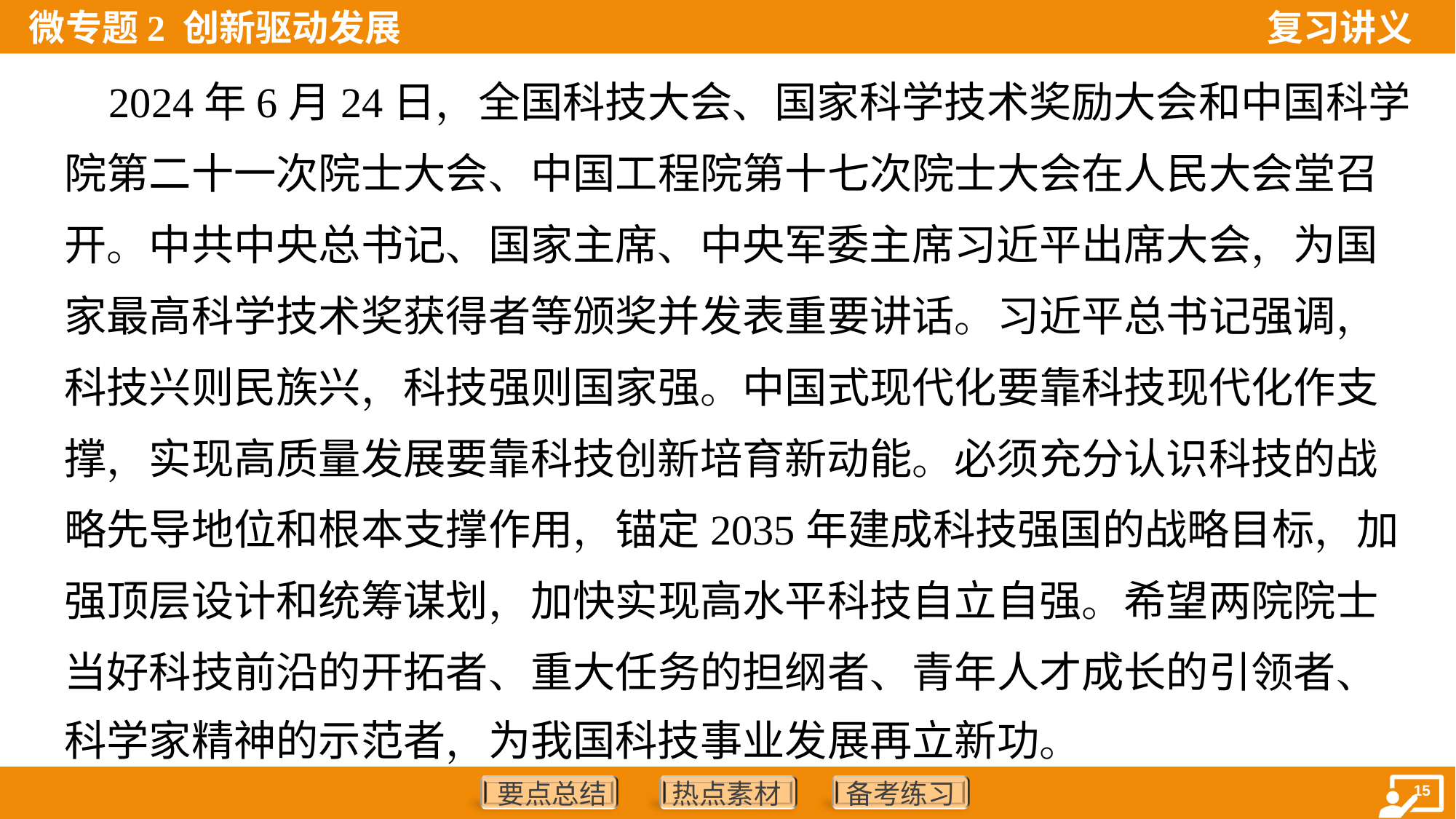

2024年6月24日，全国科技大会、国家科学技术奖励大会和中国科学
院第二十一次院士大会、中国工程院第十七次院士大会在人民大会堂召
开。中共中央总书记、国家主席、中央军委主席习近平出席大会，为国
家最高科学技术奖获得者等颁奖并发表重要讲话。习近平总书记强调，
科技兴则民族兴，科技强则国家强。中国式现代化要靠科技现代化作支
撑，实现高质量发展要靠科技创新培育新动能。必须充分认识科技的战
略先导地位和根本支撑作用，锚定2035年建成科技强国的战略目标，加
强顶层设计和统筹谋划，加快实现高水平科技自立自强。希望两院院士
当好科技前沿的开拓者、重大任务的担纲者、青年人才成长的引领者、
科学家精神的示范者，为我国科技事业发展再立新功。